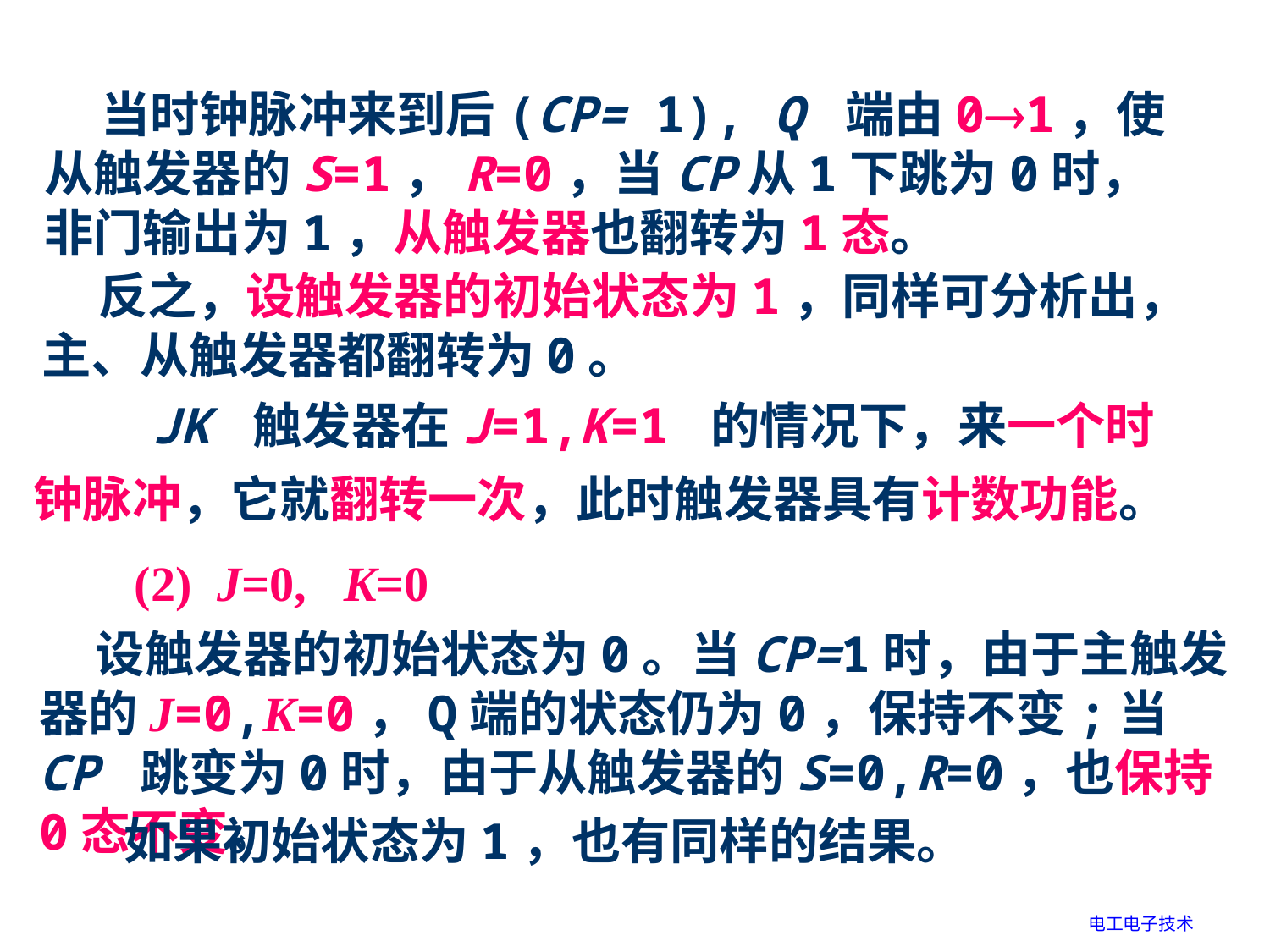

当时钟脉冲来到后(CP= 1), Q 端由0→1，使从触发器的S=1，R=0，当CP从1下跳为0时，非门输出为1，从触发器也翻转为1态。
    反之，设触发器的初始状态为1，同样可分析出，主、从触发器都翻转为0。
    JK 触发器在J=1,K=1 的情况下，来一个时钟脉冲，它就翻转一次，此时触发器具有计数功能。
(2)  J=0,   K=0
    设触发器的初始状态为0。当CP=1时，由于主触发器的J=0,K=0，Q端的状态仍为0，保持不变;当CP 跳变为0时，由于从触发器的S=0,R=0，也保持0态不变。
如果初始状态为1，也有同样的结果。
电工电子技术